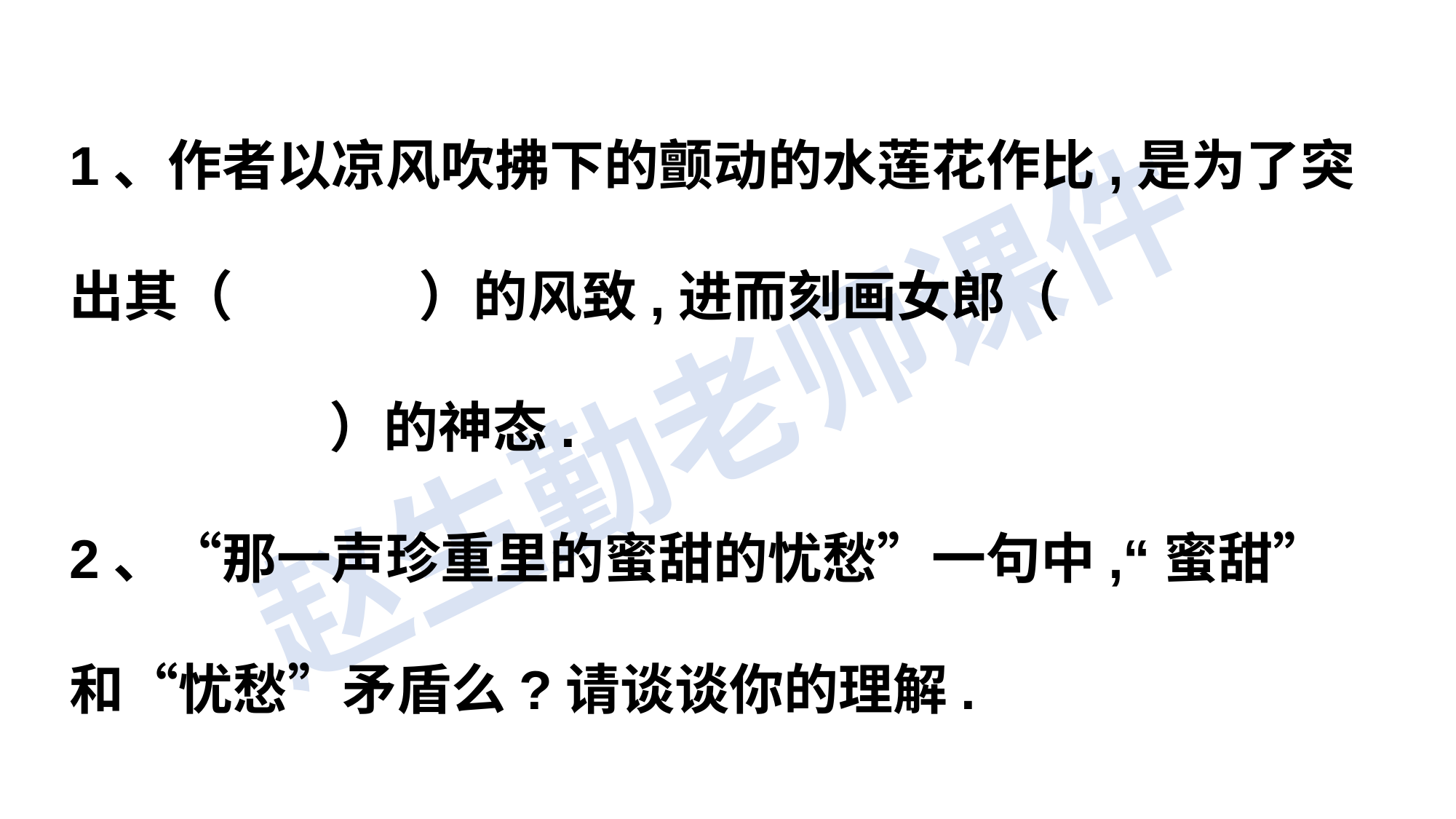

1、作者以凉风吹拂下的颤动的水莲花作比,是为了突出其（               ）的风致,进而刻画女郎（                                               ）的神态.
2、“那一声珍重里的蜜甜的忧愁”一句中,“蜜甜”和“忧愁”矛盾么?请谈谈你的理解.